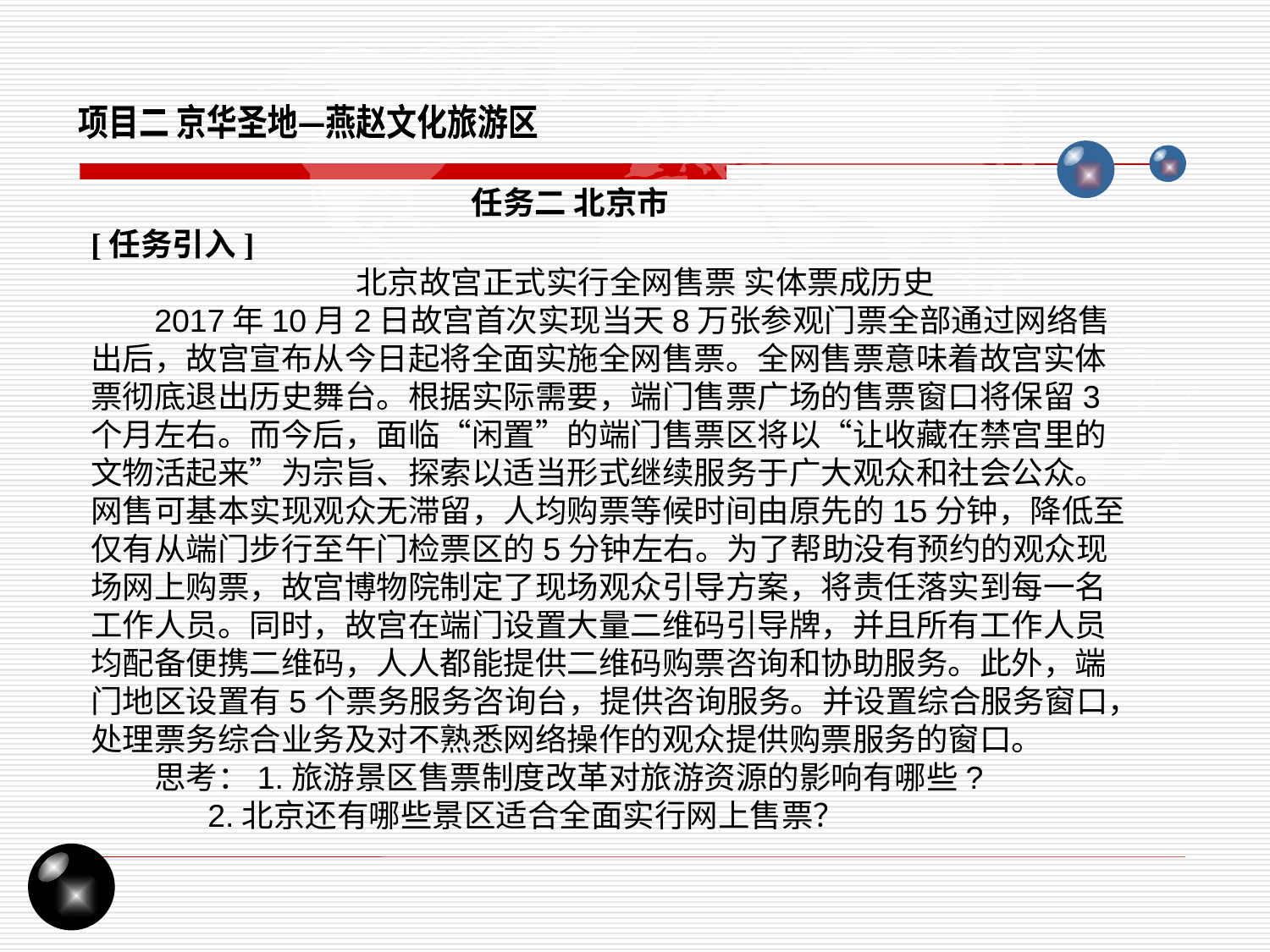

项目二 京华圣地—燕赵文化旅游区
任务二 北京市

[任务引入]
北京故宫正式实行全网售票 实体票成历史
2017年10月2日故宫首次实现当天8万张参观门票全部通过网络售出后，故宫宣布从今日起将全面实施全网售票。全网售票意味着故宫实体票彻底退出历史舞台。根据实际需要，端门售票广场的售票窗口将保留3个月左右。而今后，面临“闲置”的端门售票区将以“让收藏在禁宫里的文物活起来”为宗旨、探索以适当形式继续服务于广大观众和社会公众。网售可基本实现观众无滞留，人均购票等候时间由原先的15分钟，降低至仅有从端门步行至午门检票区的5分钟左右。为了帮助没有预约的观众现场网上购票，故宫博物院制定了现场观众引导方案，将责任落实到每一名工作人员。同时，故宫在端门设置大量二维码引导牌，并且所有工作人员均配备便携二维码，人人都能提供二维码购票咨询和协助服务。此外，端门地区设置有5个票务服务咨询台，提供咨询服务。并设置综合服务窗口，处理票务综合业务及对不熟悉网络操作的观众提供购票服务的窗口。
思考：1.旅游景区售票制度改革对旅游资源的影响有哪些?
      2.北京还有哪些景区适合全面实行网上售票？